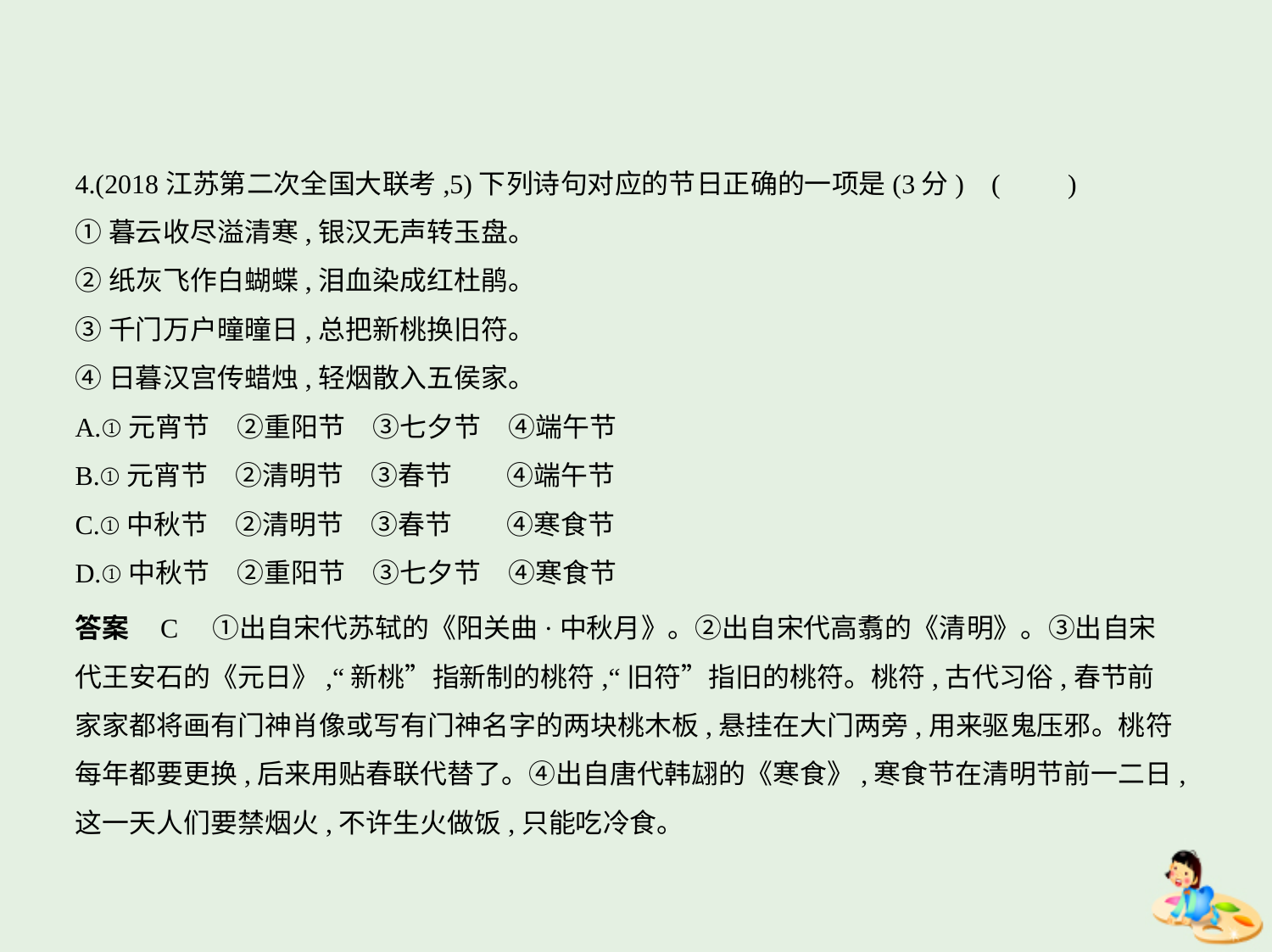

4.(2018江苏第二次全国大联考,5)下列诗句对应的节日正确的一项是(3分) (　　)
①暮云收尽溢清寒,银汉无声转玉盘。
②纸灰飞作白蝴蝶,泪血染成红杜鹃。
③千门万户曈曈日,总把新桃换旧符。
④日暮汉宫传蜡烛,轻烟散入五侯家。
A.①元宵节　②重阳节　③七夕节　④端午节
B.①元宵节　②清明节　③春节　　④端午节
C.①中秋节　②清明节　③春节　　④寒食节
D.①中秋节　②重阳节　③七夕节　④寒食节
答案    C　①出自宋代苏轼的《阳关曲·中秋月》。②出自宋代高翥的《清明》。③出自宋
代王安石的《元日》,“新桃”指新制的桃符,“旧符”指旧的桃符。桃符,古代习俗,春节前
家家都将画有门神肖像或写有门神名字的两块桃木板,悬挂在大门两旁,用来驱鬼压邪。桃符
每年都要更换,后来用贴春联代替了。④出自唐代韩翃的《寒食》,寒食节在清明节前一二日,
这一天人们要禁烟火,不许生火做饭,只能吃冷食。